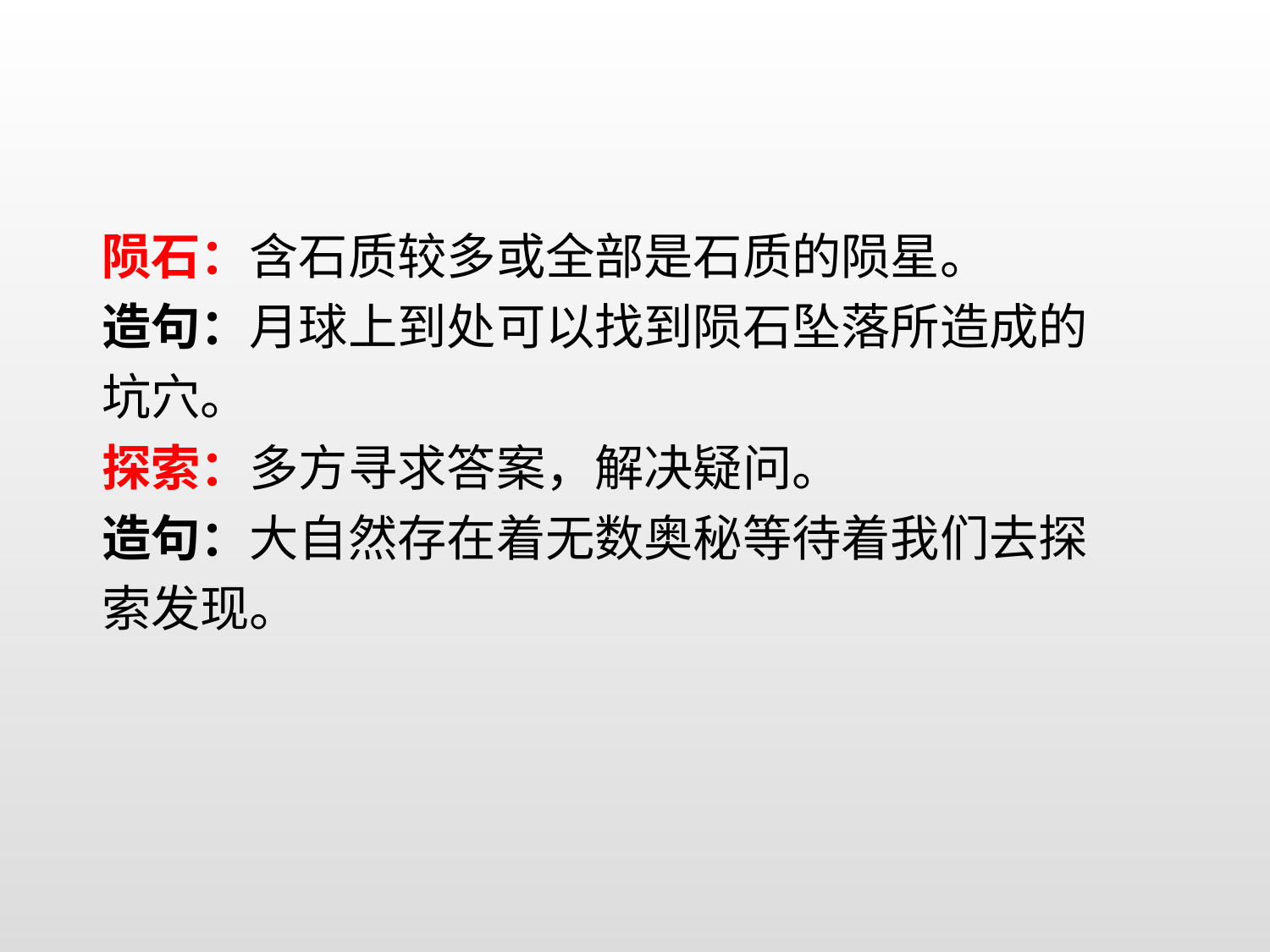

陨石：含石质较多或全部是石质的陨星。
造句：月球上到处可以找到陨石坠落所造成的坑穴。
探索：多方寻求答案，解决疑问。
造句：大自然存在着无数奥秘等待着我们去探索发现。